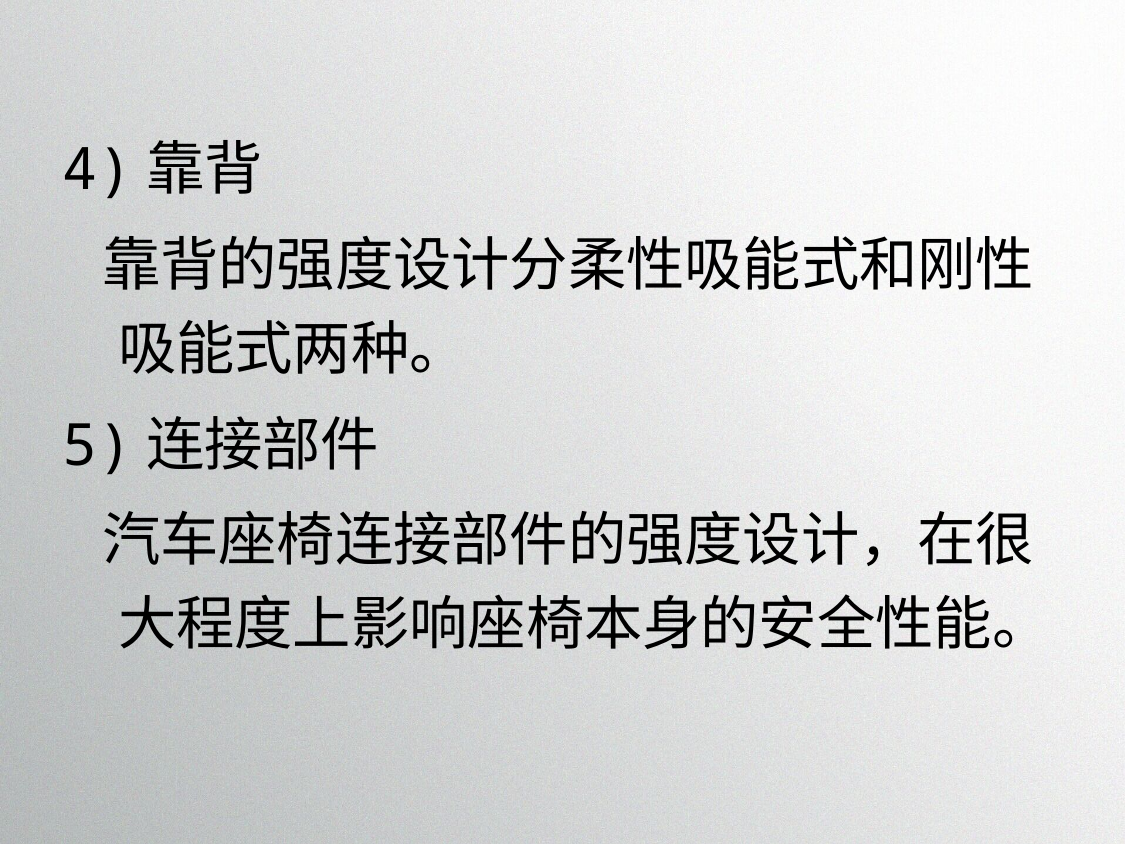

4)靠背
  靠背的强度设计分柔性吸能式和刚性吸能式两种。
5)连接部件
  汽车座椅连接部件的强度设计，在很大程度上影响座椅本身的安全性能。